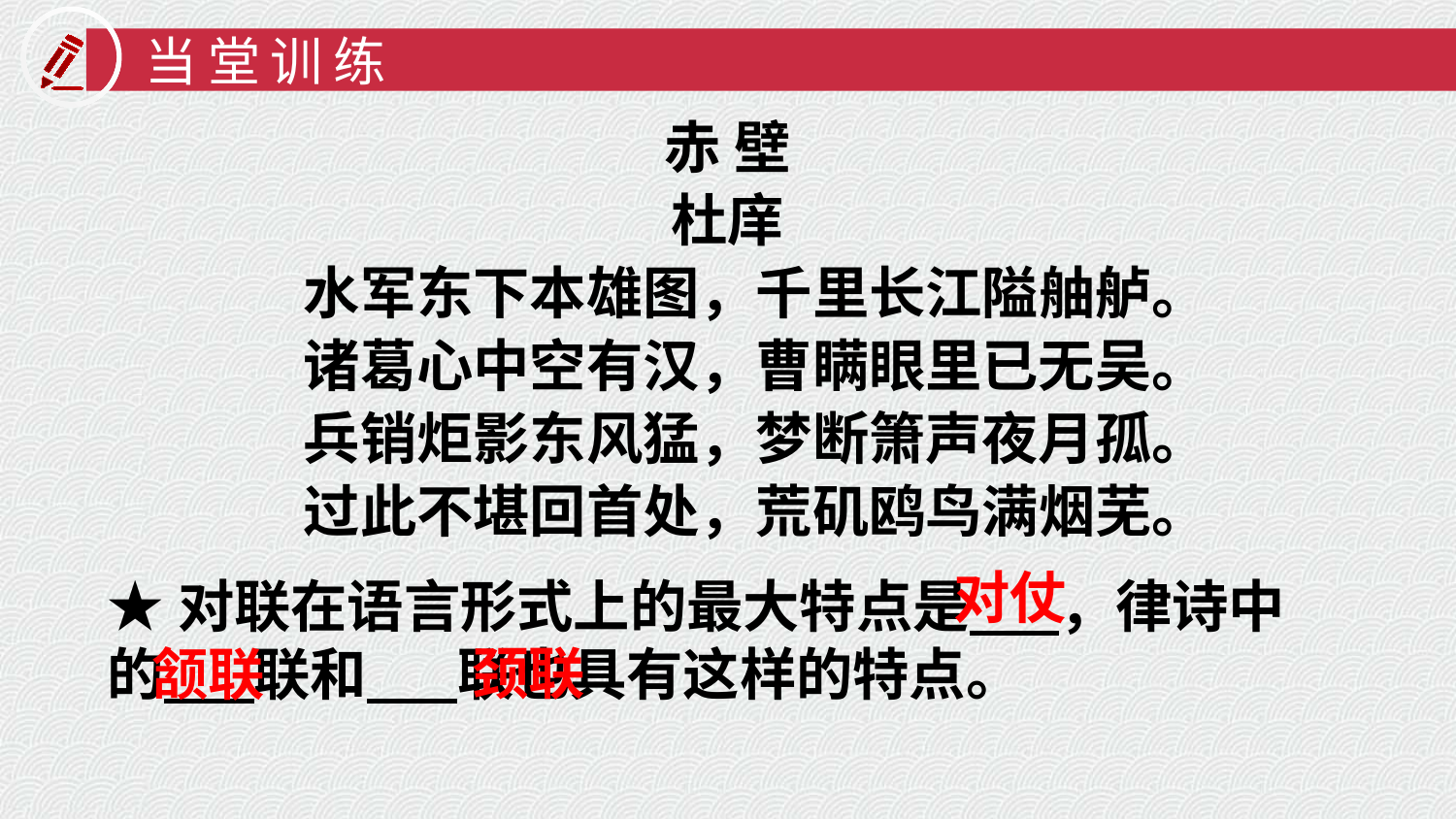

当堂训练

赤 壁
杜庠
水军东下本雄图，千里长江隘舳舻。诸葛心中空有汉，曹瞒眼里已无吴。兵销炬影东风猛，梦断箫声夜月孤。过此不堪回首处，荒矶鸥鸟满烟芜。

对仗
★对联在语言形式上的最大特点是       ，律诗中
的       联和       联也具有这样的特点。
颈联
颔联